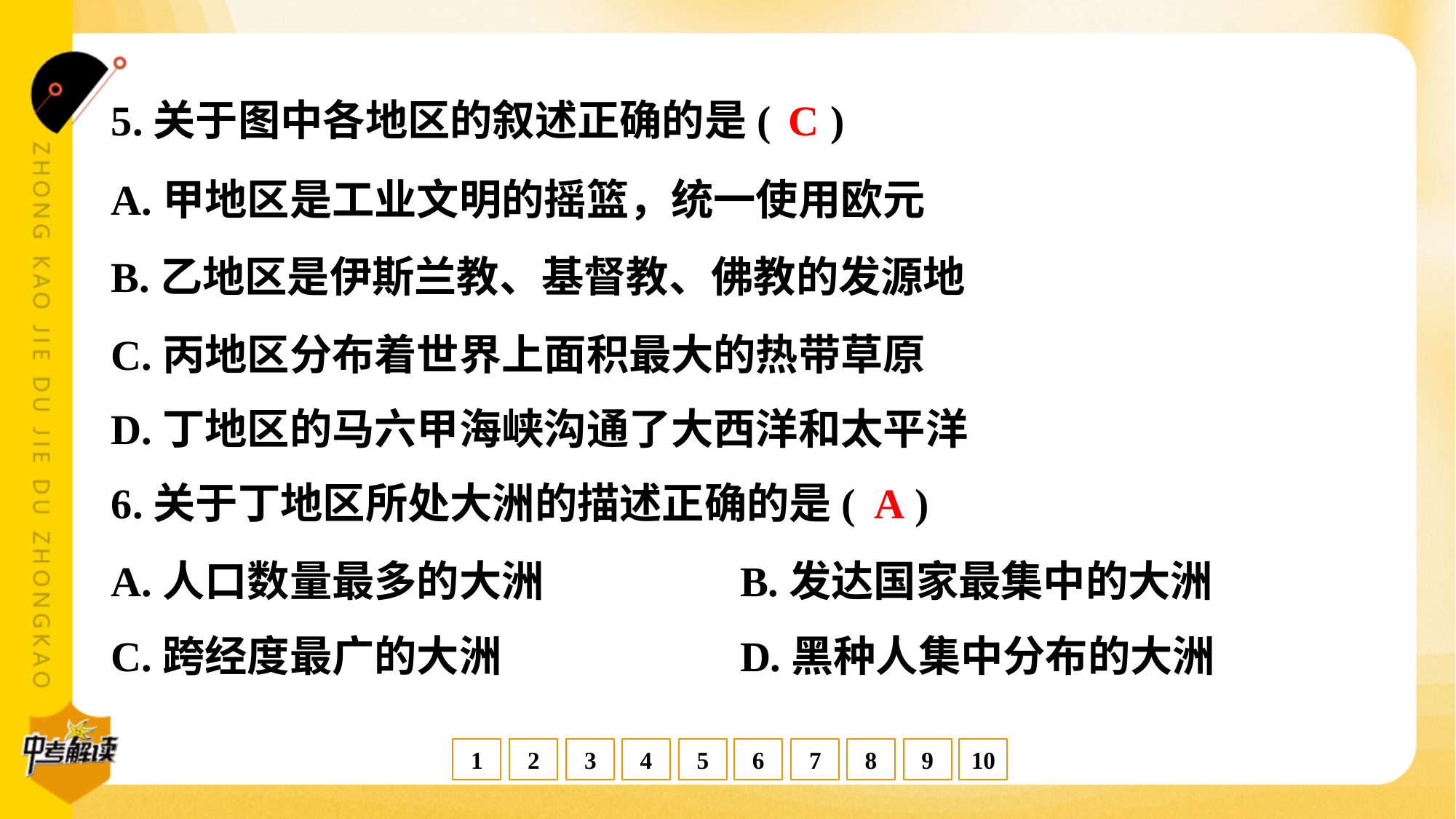

C
5.关于图中各地区的叙述正确的是(     )
A.甲地区是工业文明的摇篮，统一使用欧元
B.乙地区是伊斯兰教、基督教、佛教的发源地
C.丙地区分布着世界上面积最大的热带草原
D.丁地区的马六甲海峡沟通了大西洋和太平洋
A
6.关于丁地区所处大洲的描述正确的是(     )
A.人口数量最多的大洲	B.发达国家最集中的大洲
C.跨经度最广的大洲	D.黑种人集中分布的大洲